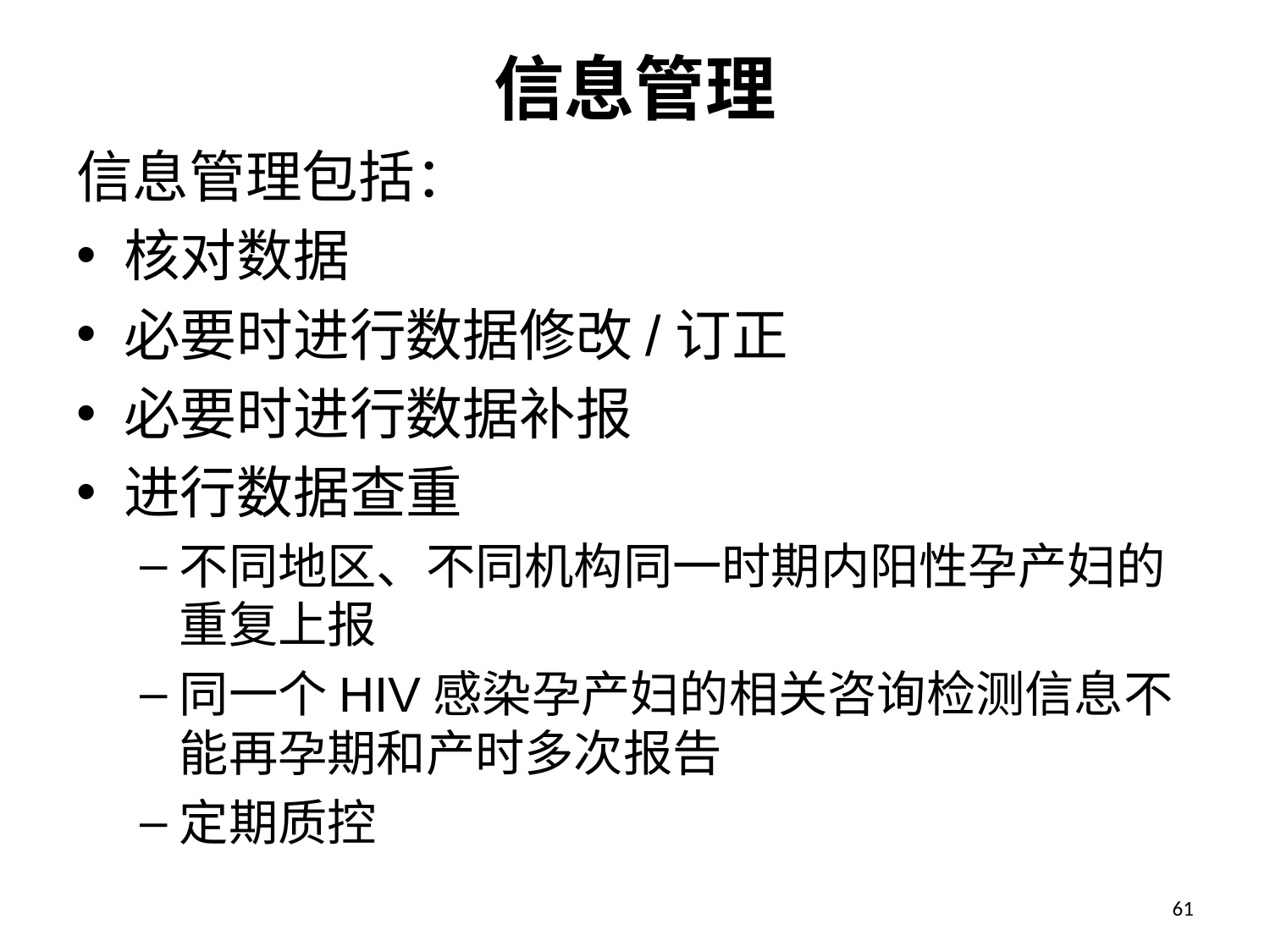

# 信息管理
信息管理包括：
核对数据
必要时进行数据修改/订正
必要时进行数据补报
进行数据查重
不同地区、不同机构同一时期内阳性孕产妇的重复上报
同一个HIV感染孕产妇的相关咨询检测信息不能再孕期和产时多次报告
定期质控
61